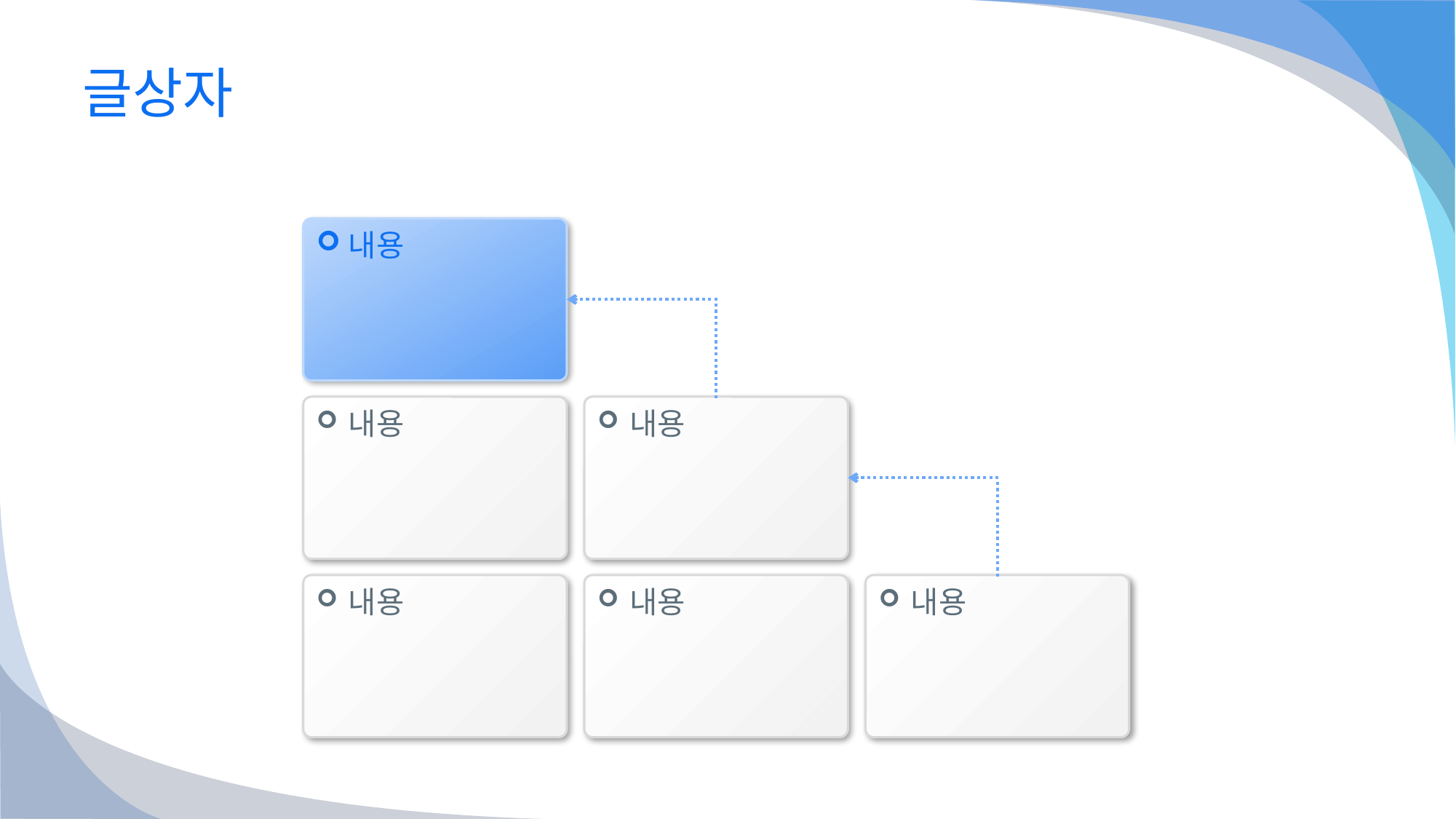

# 글상자
내용
내용
내용
내용
내용
내용